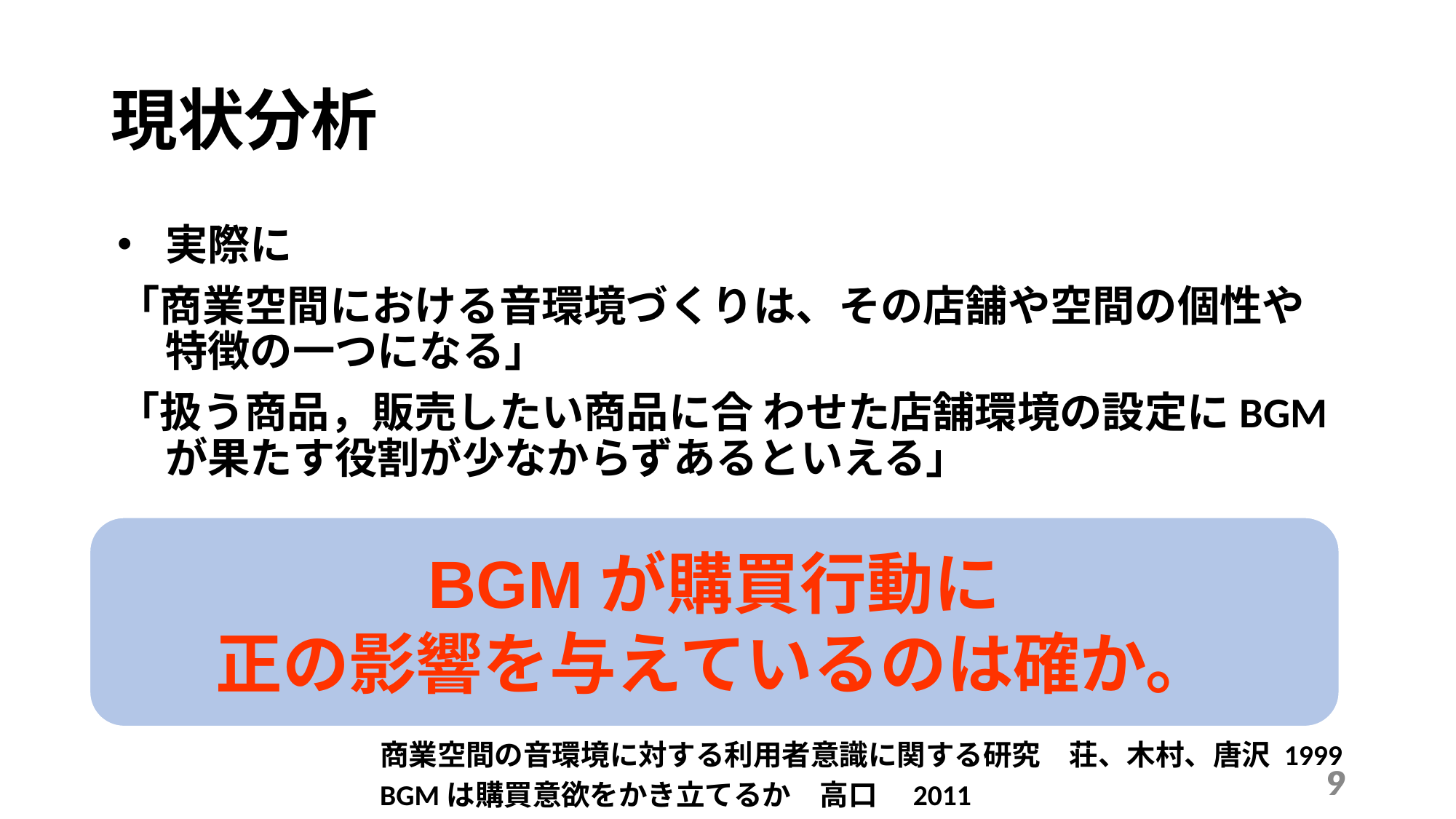

現状分析
実際に
「商業空間における音環境づくりは、その店舗や空間の個性や特徴の一つになる」
「扱う商品，販売したい商品に合 わせた店舗環境の設定にBGMが果たす役割が少なからずあるといえる」
BGMが購買行動に
正の影響を与えているのは確か。
商業空間の音環境に対する利用者意識に関する研究　荘、木村、唐沢 1999
9
9
BGMは購買意欲をかき立てるか　高口　2011